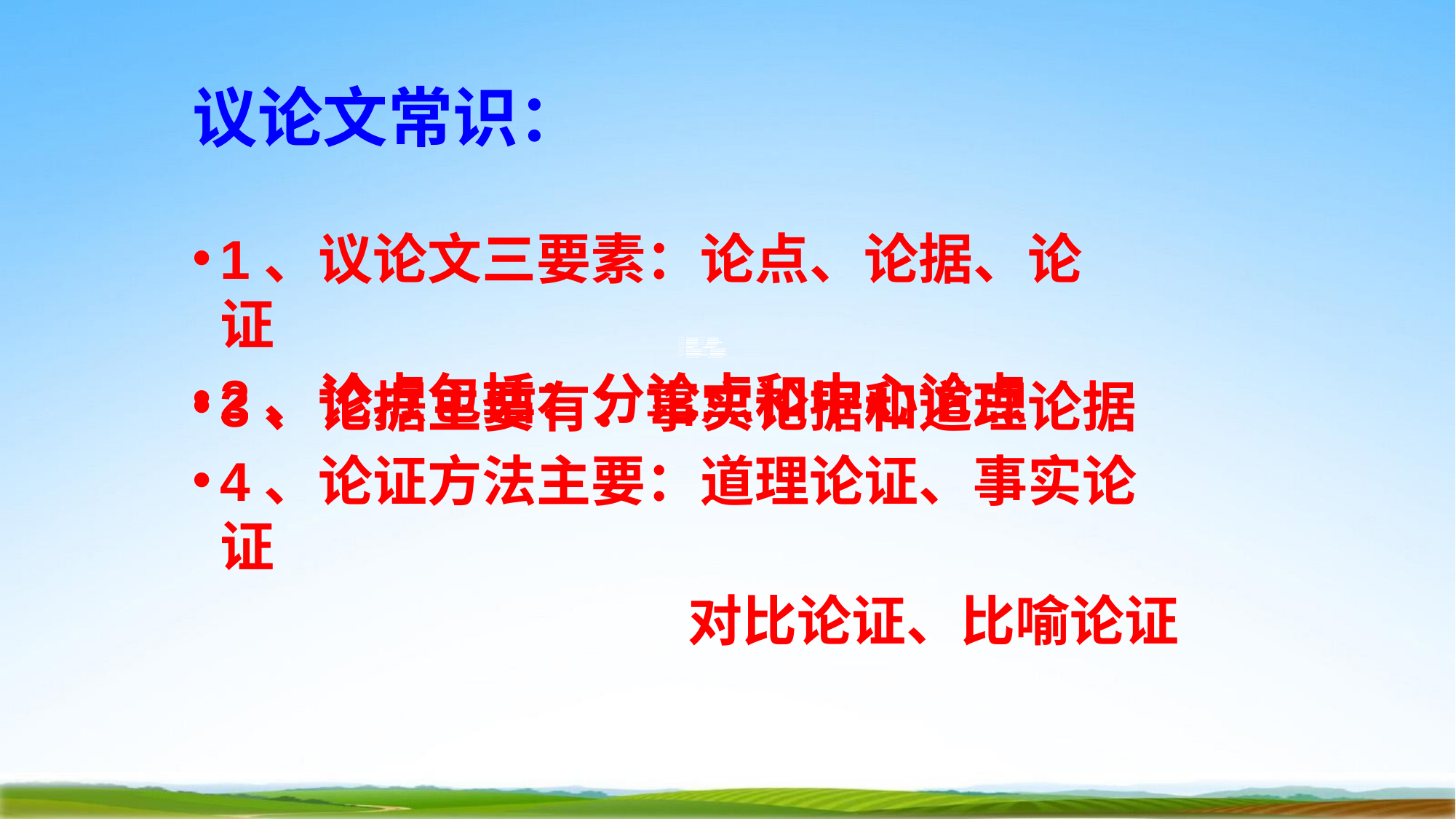

# 议论文常识：
1、议论文三要素：论点、论据、论证
2、论点包括：分论点和中心论点

PPT 模 板 ：www.1ppt.com/moban/ PPT 素 材 ：www.1ppt.com/sucai/

PPT 背 景 ：www.1ppt.com/beijing/ PPT 图 表 ：www.1ppt.com/tubiao/

PPT 下 载 ：www.1ppt.com/xiazai/ PPT 教 程 ： www.1ppt.com/powerpoint/

资料下载：www.1ppt.com/ziliao/ 范文下载：www.1ppt.com/fanwen/

试卷下载：www.1ppt.com/shiti/ 教案下载：www.1ppt.com/jiaoan/

PPT 论 坛 ：www.1ppt.cn PPT 课 件 ：www.1ppt.com/kejian/

语文课件：www.1ppt.com/kejian/yuwen/ 数学课件：www.1ppt.com/kejian/shuxue/

英语课件：www.1ppt.com/kejian/yingyu/ 美术课件：www.1ppt.com/kejian/meishu/

科学课件：www.1ppt.com/kejian/kexue/ 物理课件：www.1ppt.com/kejian/wuli/

化学课件：www.1ppt.com/kejian/huaxue/ 生物课件：www.1ppt.com/kejian/shengwu/

地理课件：www.1ppt.com/kejian/dili/ 历史课件：www.1ppt.com/kejian/lishi/
3、论据主要有：事实论据和道理论据
4、论证方法主要：道理论证、事实论证
对比论证、比喻论证